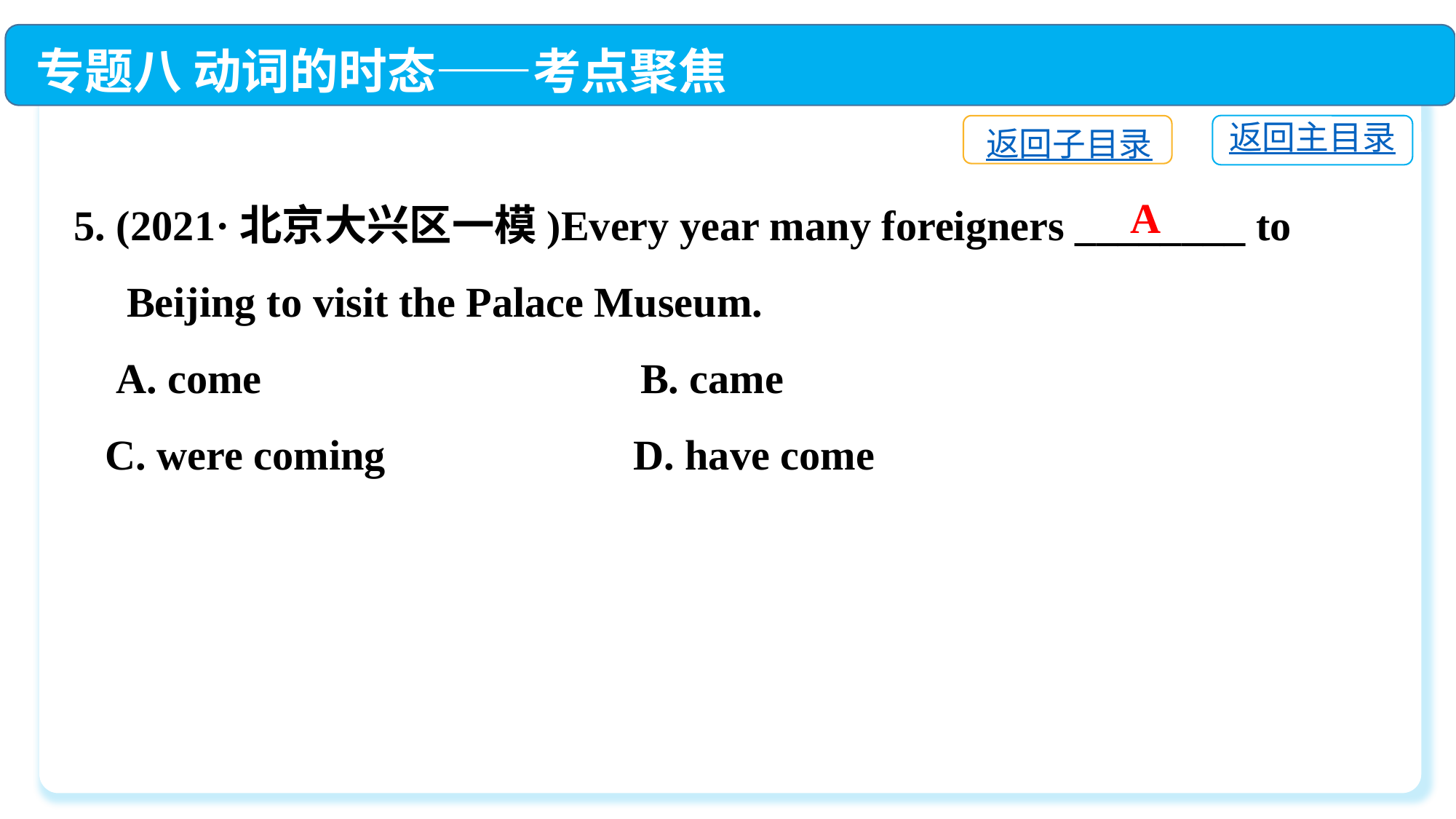

专题八 动词的时态——考点聚焦

返回主目录

返回子目录
5. (2021·北京大兴区一模)Every year many foreigners ________ to
     Beijing to visit the Palace Museum.
    A. come	                                 B. came
   C. were coming	                      D. have come
A